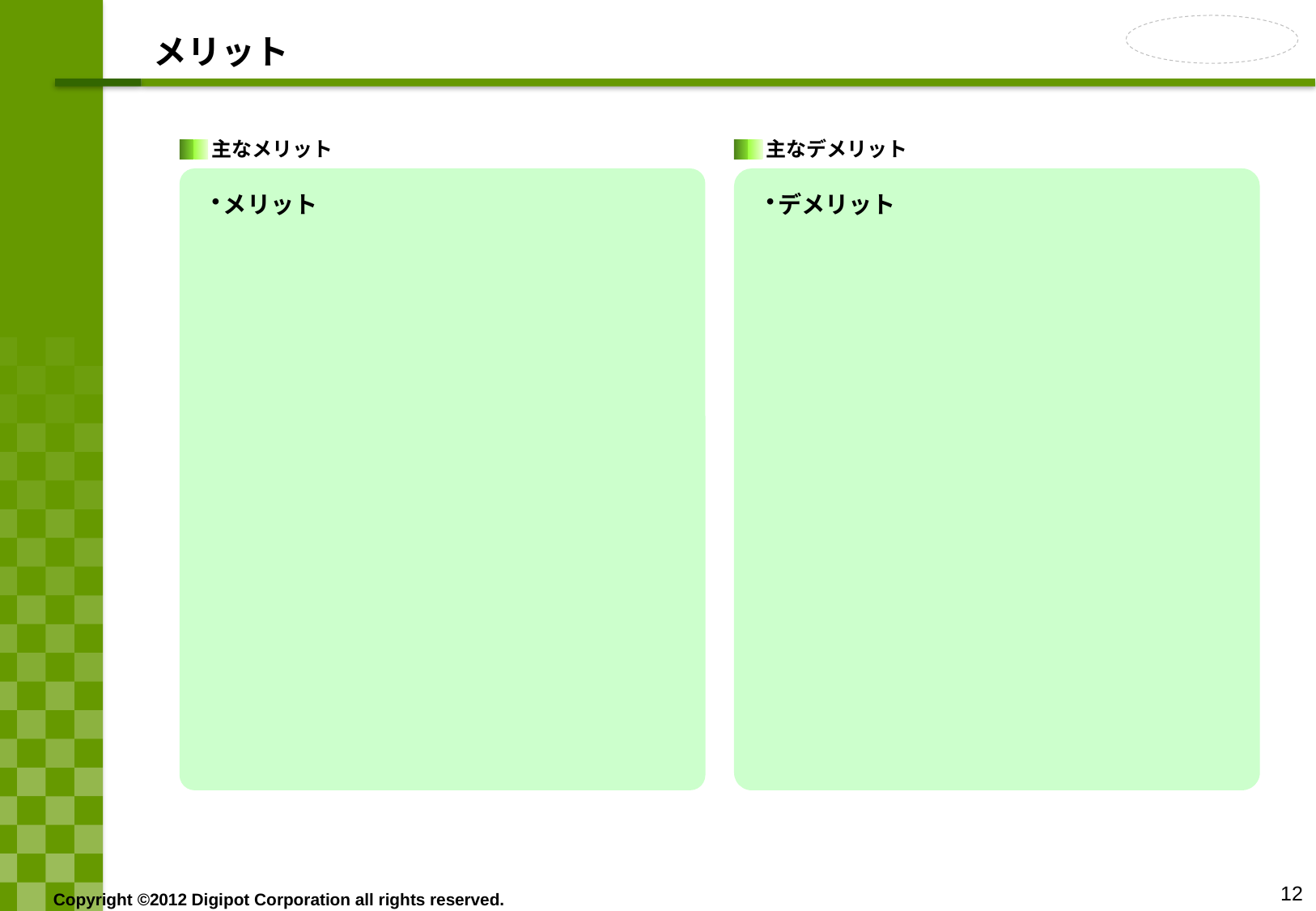

# メリット
主なメリット
主なデメリット

メリット
デメリット
12